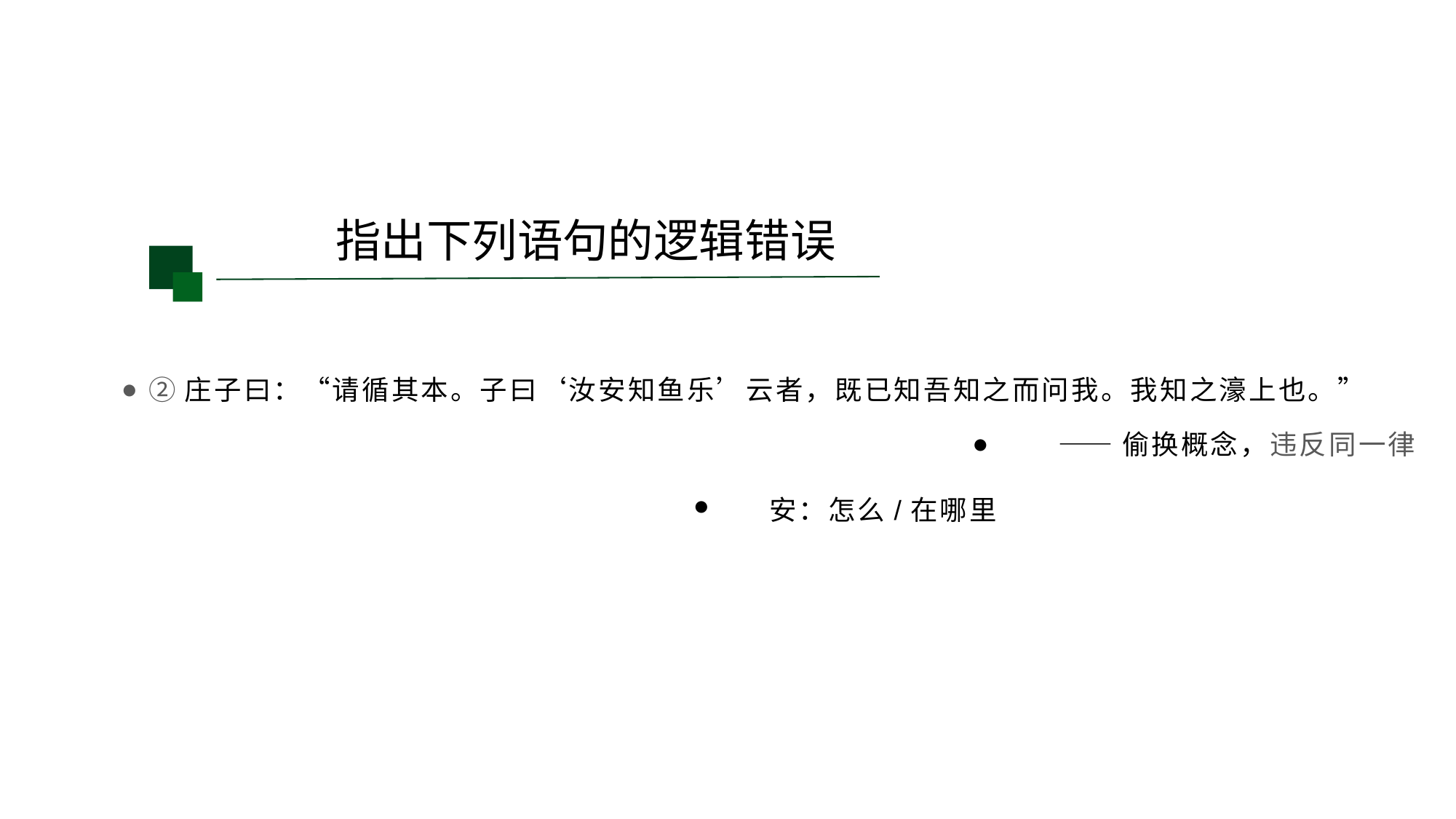

指出下列语句的逻辑错误

②庄子曰：“请循其本。子曰‘汝安知鱼乐’云者，既已知吾知之而问我。我知之濠上也。”
       ——偷换概念，违反同一律
     安：怎么/在哪里